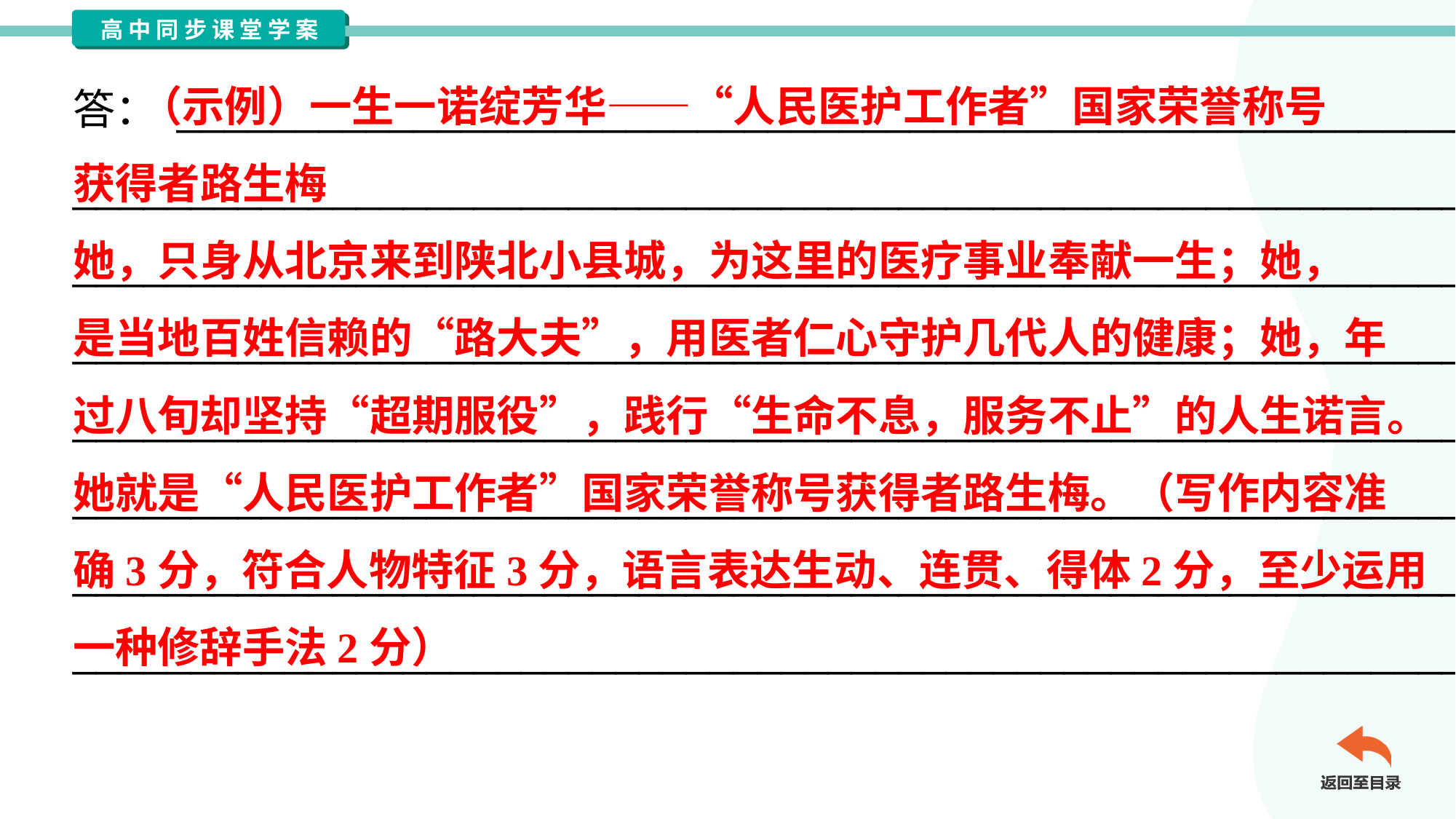

（示例）一生一诺绽芳华——“人民医护工作者”国家荣誉称号
获得者路生梅
她，只身从北京来到陕北小县城，为这里的医疗事业奉献一生；她，
是当地百姓信赖的“路大夫”，用医者仁心守护几代人的健康；她，年
过八旬却坚持“超期服役”，践行“生命不息，服务不止”的人生诺言。
她就是“人民医护工作者”国家荣誉称号获得者路生梅。（写作内容准
确3分，符合人物特征3分，语言表达生动、连贯、得体2分，至少运用
一种修辞手法2分）
答： ________________________________________________________
_____________________________________________________________
_____________________________________________________________
_____________________________________________________________
_____________________________________________________________
_____________________________________________________________
_____________________________________________________________
_____________________________________________________________